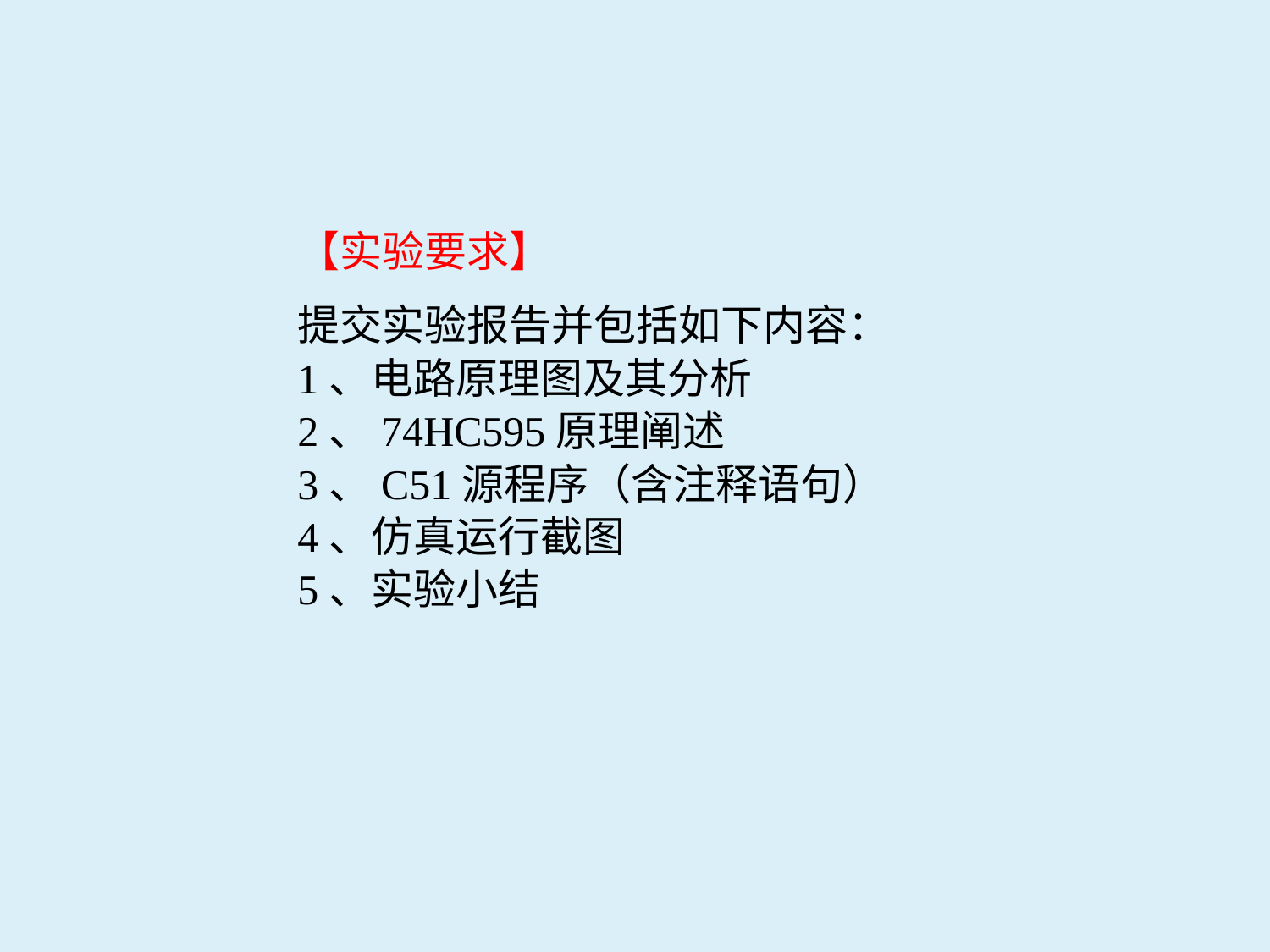

【实验要求】
提交实验报告并包括如下内容：
1、电路原理图及其分析
2、74HC595原理阐述
3、C51源程序（含注释语句）
4、仿真运行截图
5、实验小结